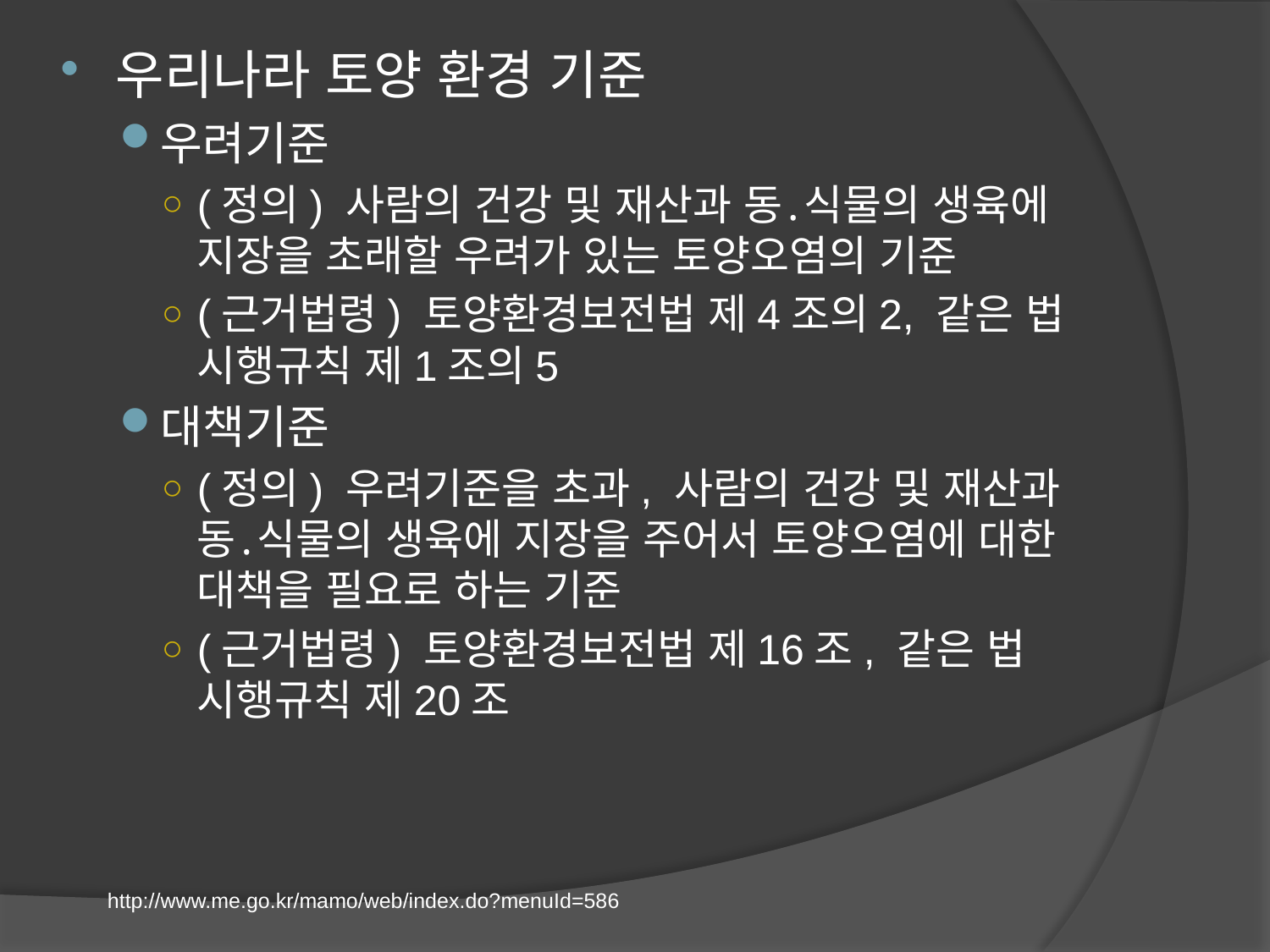

우리나라 토양 환경 기준
우려기준
(정의) 사람의 건강 및 재산과 동․식물의 생육에 지장을 초래할 우려가 있는 토양오염의 기준
(근거법령) 토양환경보전법 제4조의2, 같은 법 시행규칙 제1조의5
대책기준
(정의) 우려기준을 초과, 사람의 건강 및 재산과 동․식물의 생육에 지장을 주어서 토양오염에 대한 대책을 필요로 하는 기준
(근거법령) 토양환경보전법 제16조, 같은 법 시행규칙 제20조
http://www.me.go.kr/mamo/web/index.do?menuId=586